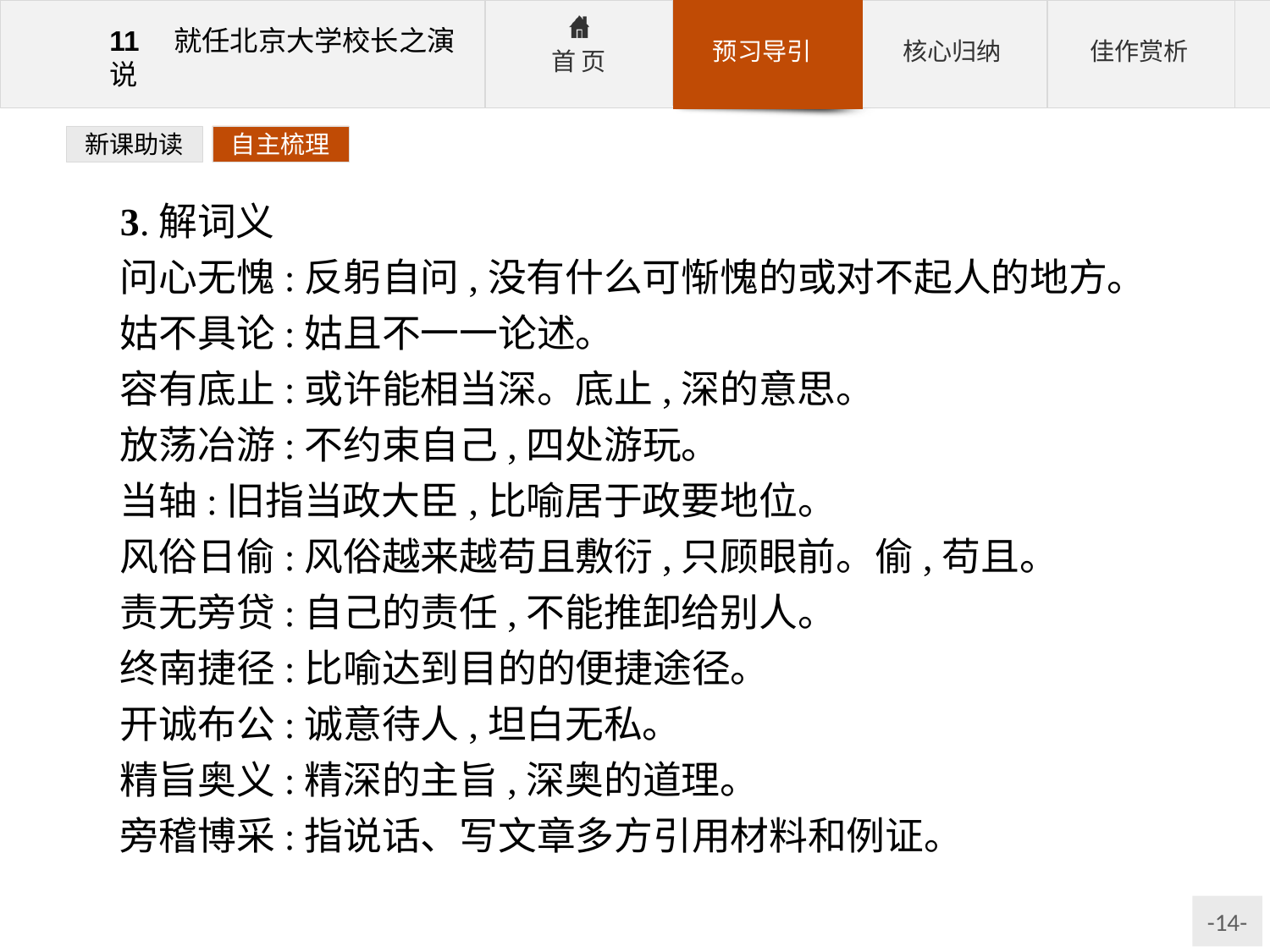

新课助读
自主梳理
3.解词义
问心无愧:反躬自问,没有什么可惭愧的或对不起人的地方。
姑不具论:姑且不一一论述。
容有底止:或许能相当深。底止,深的意思。
放荡冶游:不约束自己,四处游玩。
当轴:旧指当政大臣,比喻居于政要地位。
风俗日偷:风俗越来越苟且敷衍,只顾眼前。偷,苟且。
责无旁贷:自己的责任,不能推卸给别人。
终南捷径:比喻达到目的的便捷途径。
开诚布公:诚意待人,坦白无私。
精旨奥义:精深的主旨,深奥的道理。
旁稽博采:指说话、写文章多方引用材料和例证。